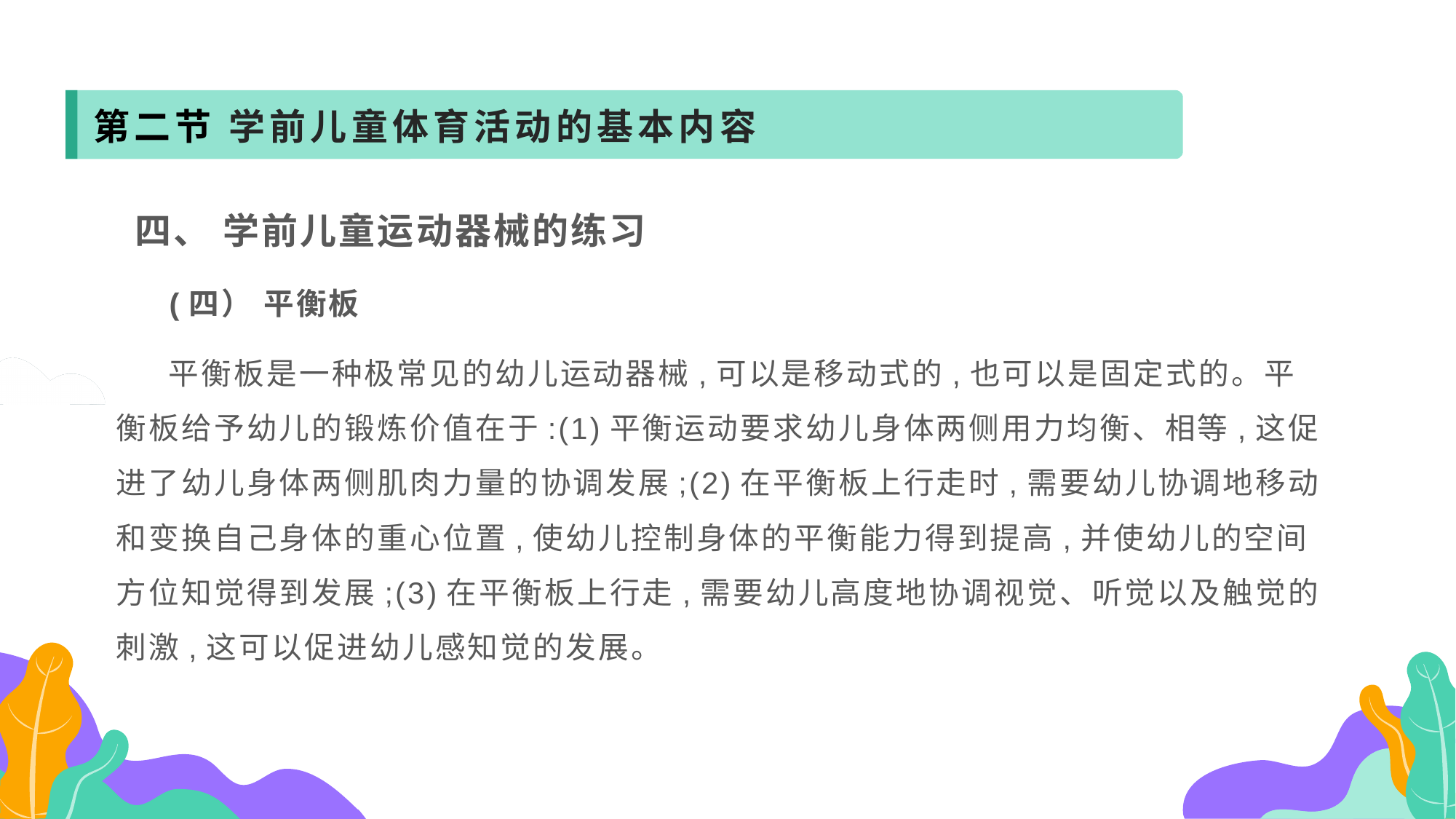

第二节 学前儿童体育活动的基本内容
 四、 学前儿童运动器械的练习
     (四） 平衡板
     平衡板是一种极常见的幼儿运动器械,可以是移动式的,也可以是固定式的。平衡板给予幼儿的锻炼价值在于:(1)平衡运动要求幼儿身体两侧用力均衡、相等,这促进了幼儿身体两侧肌肉力量的协调发展;(2)在平衡板上行走时,需要幼儿协调地移动和变换自己身体的重心位置,使幼儿控制身体的平衡能力得到提高,并使幼儿的空间方位知觉得到发展;(3)在平衡板上行走,需要幼儿高度地协调视觉、听觉以及触觉的刺激,这可以促进幼儿感知觉的发展。